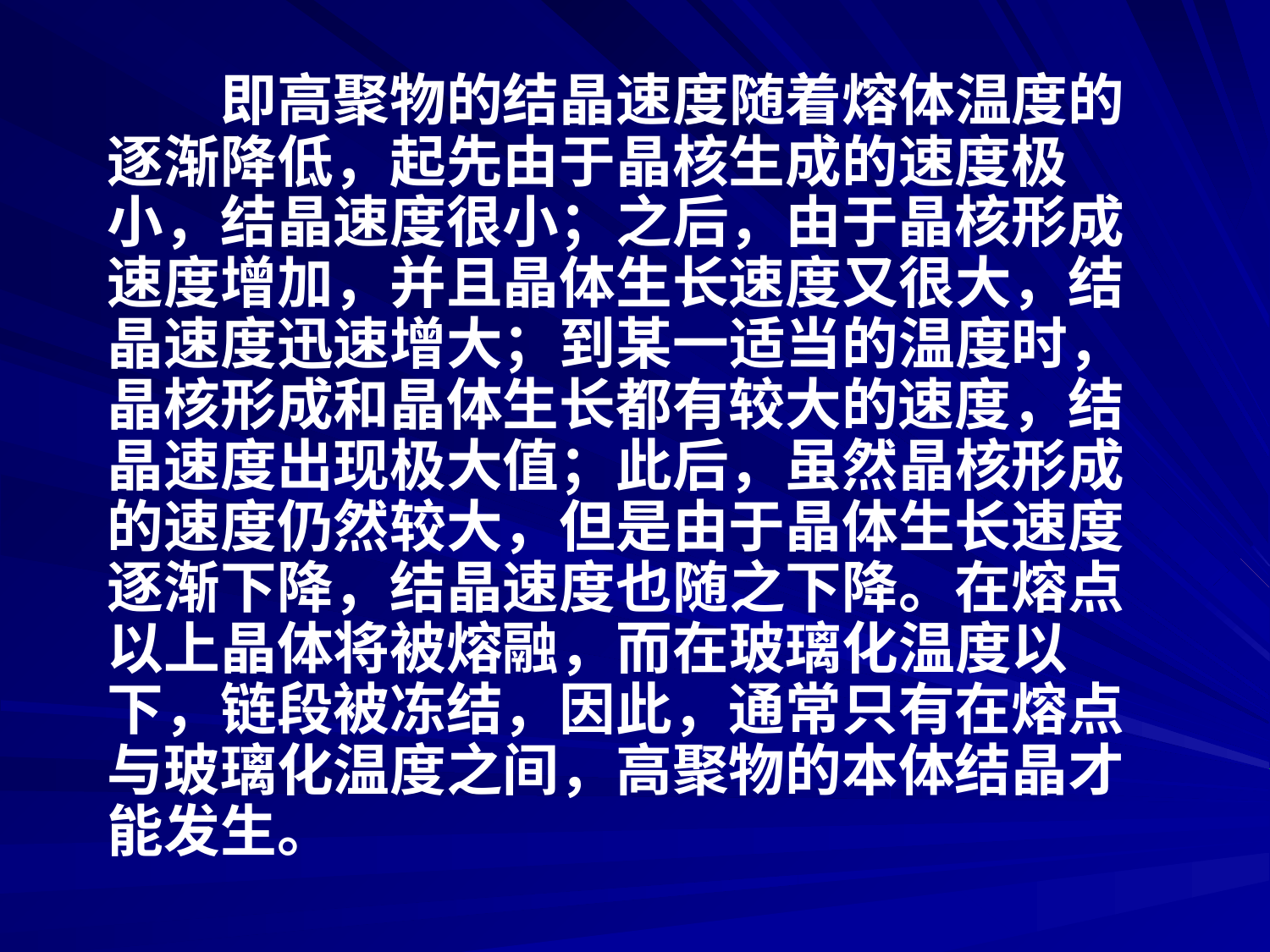

即高聚物的结晶速度随着熔体温度的逐渐降低，起先由于晶核生成的速度极小，结晶速度很小；之后，由于晶核形成速度增加，并且晶体生长速度又很大，结晶速度迅速增大；到某一适当的温度时，晶核形成和晶体生长都有较大的速度，结晶速度出现极大值；此后，虽然晶核形成的速度仍然较大，但是由于晶体生长速度逐渐下降，结晶速度也随之下降。在熔点以上晶体将被熔融，而在玻璃化温度以下，链段被冻结，因此，通常只有在熔点与玻璃化温度之间，高聚物的本体结晶才能发生。